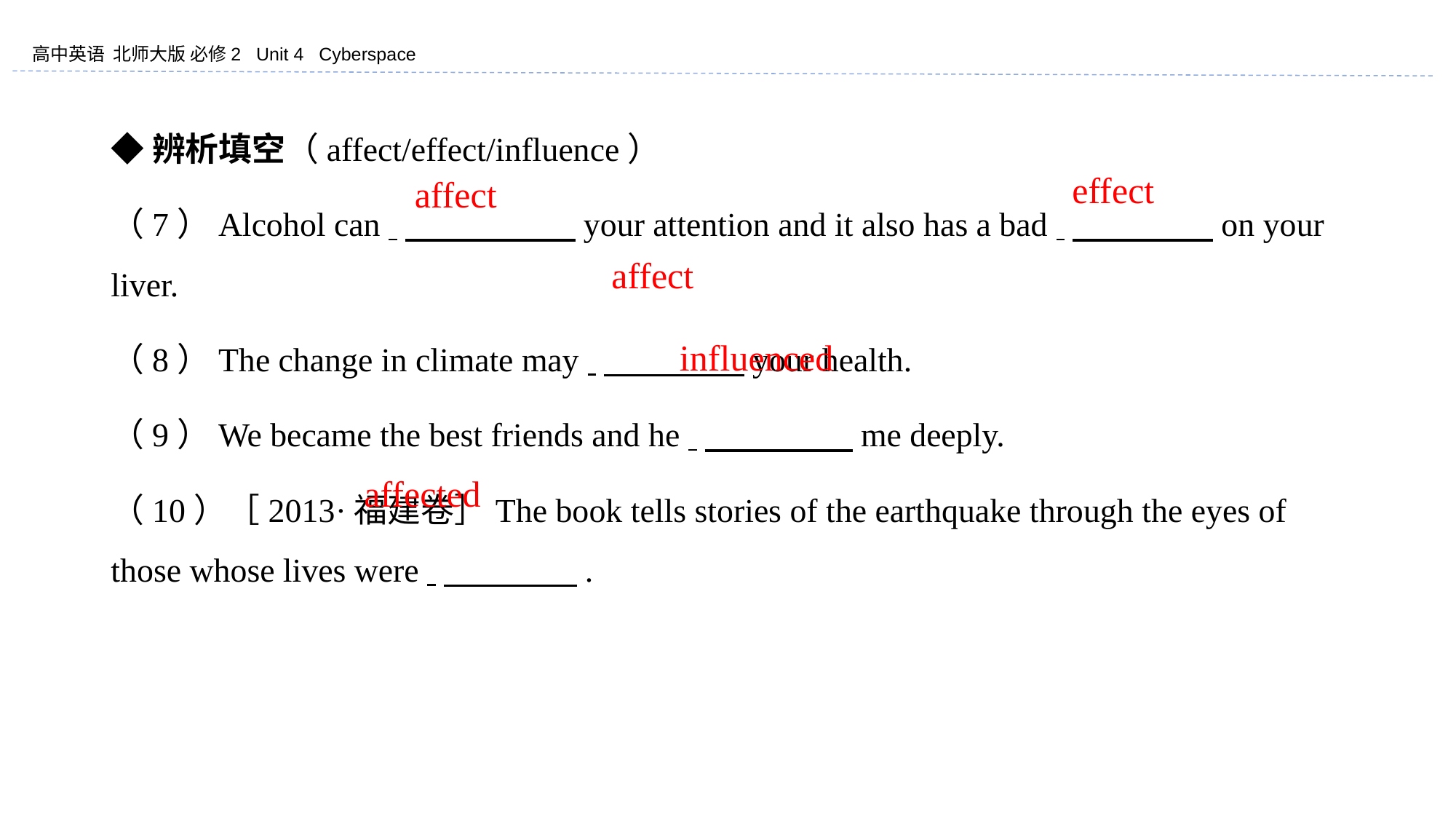

◆辨析填空（affect/effect/influence）
（7）Alcohol can  　　　　     your attention and it also has a bad  　　　　 on your liver.
（8）The change in climate may  　　　　 your health.
（9）We became the best friends and he  　　　　  me deeply.
（10）［2013·福建卷］The book tells stories of the earthquake through the eyes of those whose lives were  　　　　.

　effect

　affect

　affect

　influenced

affected